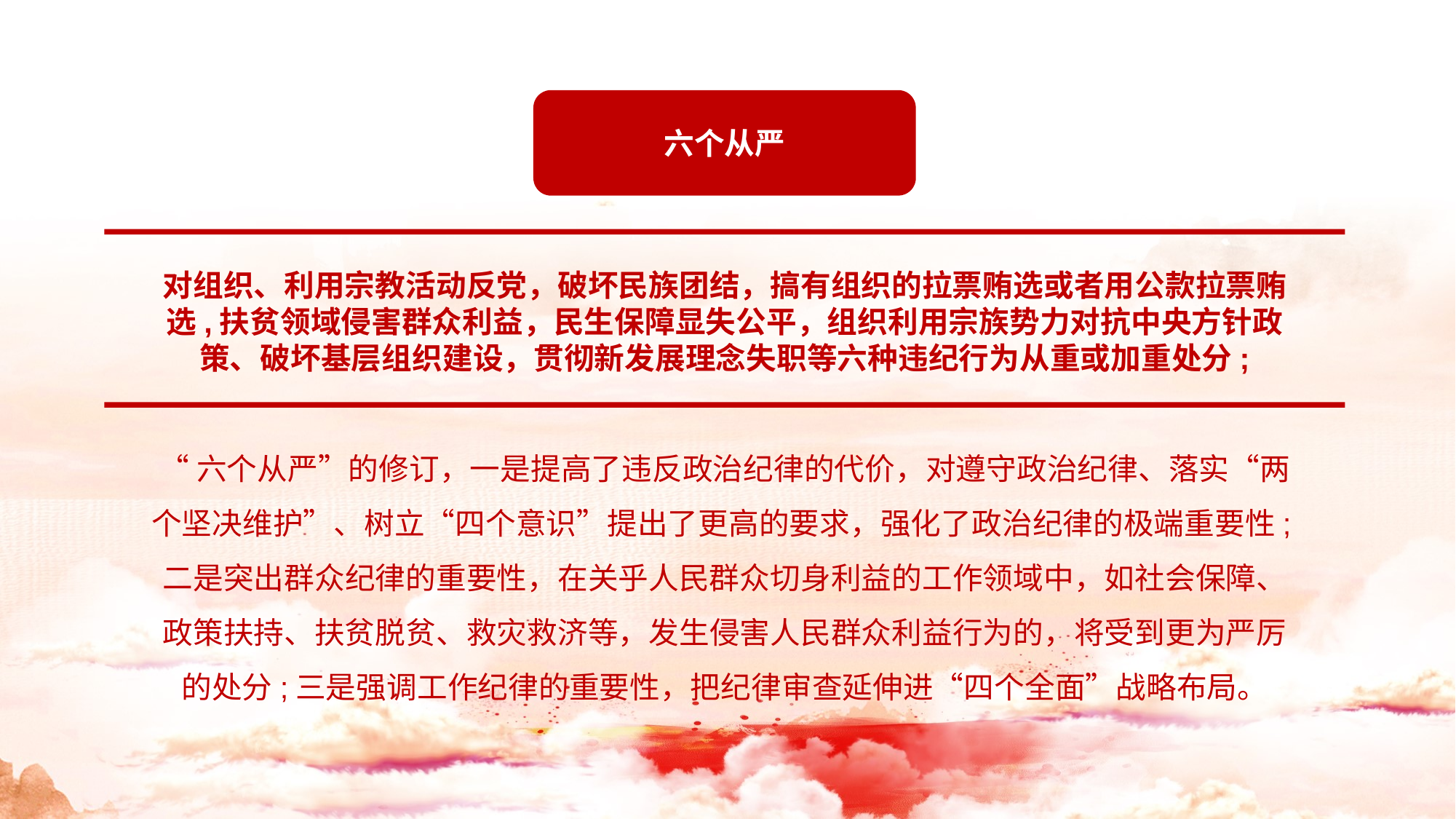

六个从严

对组织、利用宗教活动反党，破坏民族团结，搞有组织的拉票贿选或者用公款拉票贿选,扶贫领域侵害群众利益，民生保障显失公平，组织利用宗族势力对抗中央方针政策、破坏基层组织建设，贯彻新发展理念失职等六种违纪行为从重或加重处分;
“六个从严”的修订，一是提高了违反政治纪律的代价，对遵守政治纪律、落实“两个坚决维护”、树立“四个意识”提出了更高的要求，强化了政治纪律的极端重要性;二是突出群众纪律的重要性，在关乎人民群众切身利益的工作领域中，如社会保障、政策扶持、扶贫脱贫、救灾救济等，发生侵害人民群众利益行为的，将受到更为严厉的处分;三是强调工作纪律的重要性，把纪律审查延伸进“四个全面”战略布局。